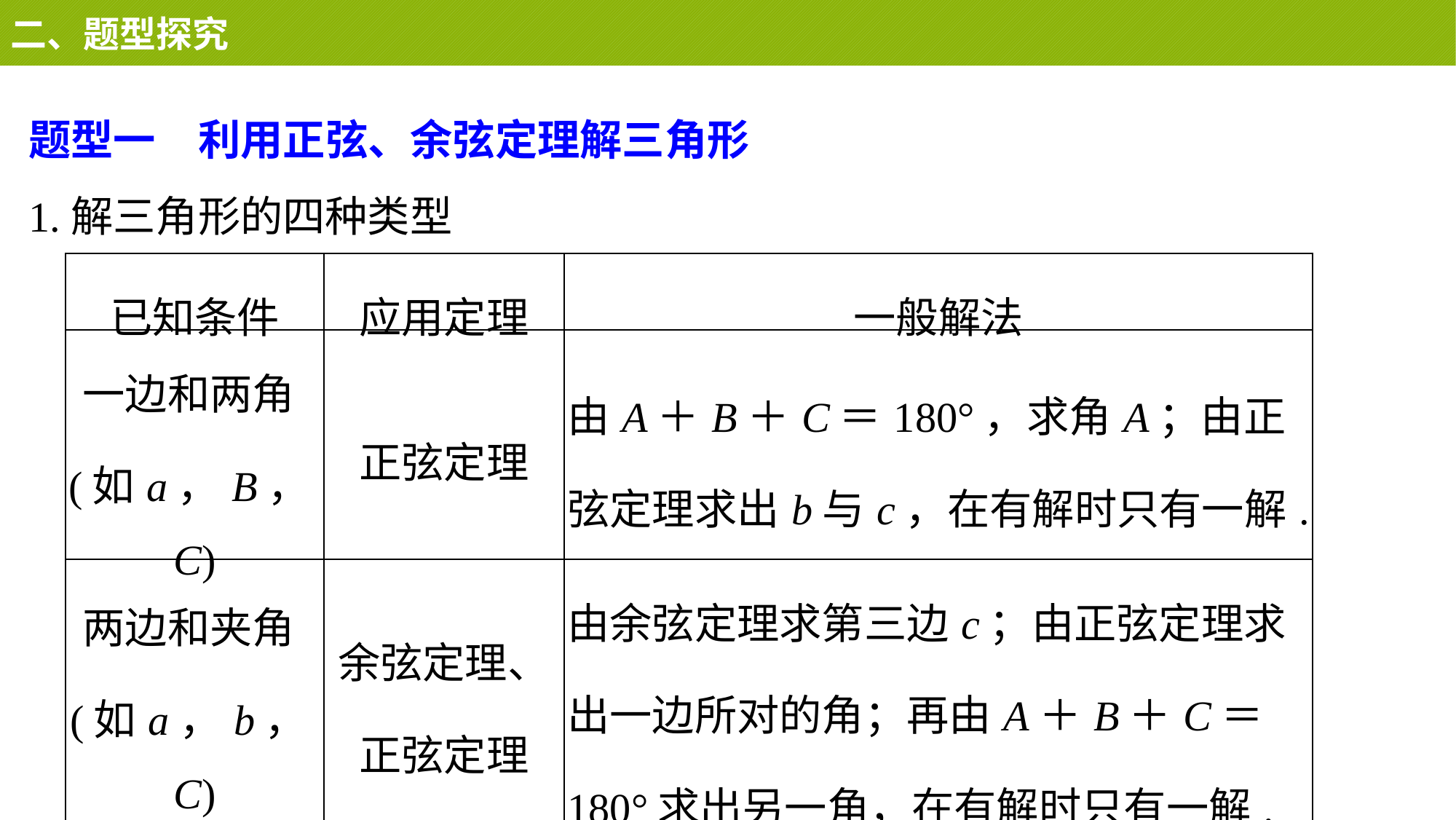

二、题型探究
题型一　利用正弦、余弦定理解三角形
1.解三角形的四种类型
| 已知条件 | 应用定理 | 一般解法 |
| --- | --- | --- |
| 一边和两角(如a，B，C) | 正弦定理 | 由A＋B＋C＝180°，求角A；由正弦定理求出b与c，在有解时只有一解. |
| 两边和夹角(如a，b，C) | 余弦定理、正弦定理 | 由余弦定理求第三边c；由正弦定理求出一边所对的角；再由A＋B＋C＝180°求出另一角，在有解时只有一解. |